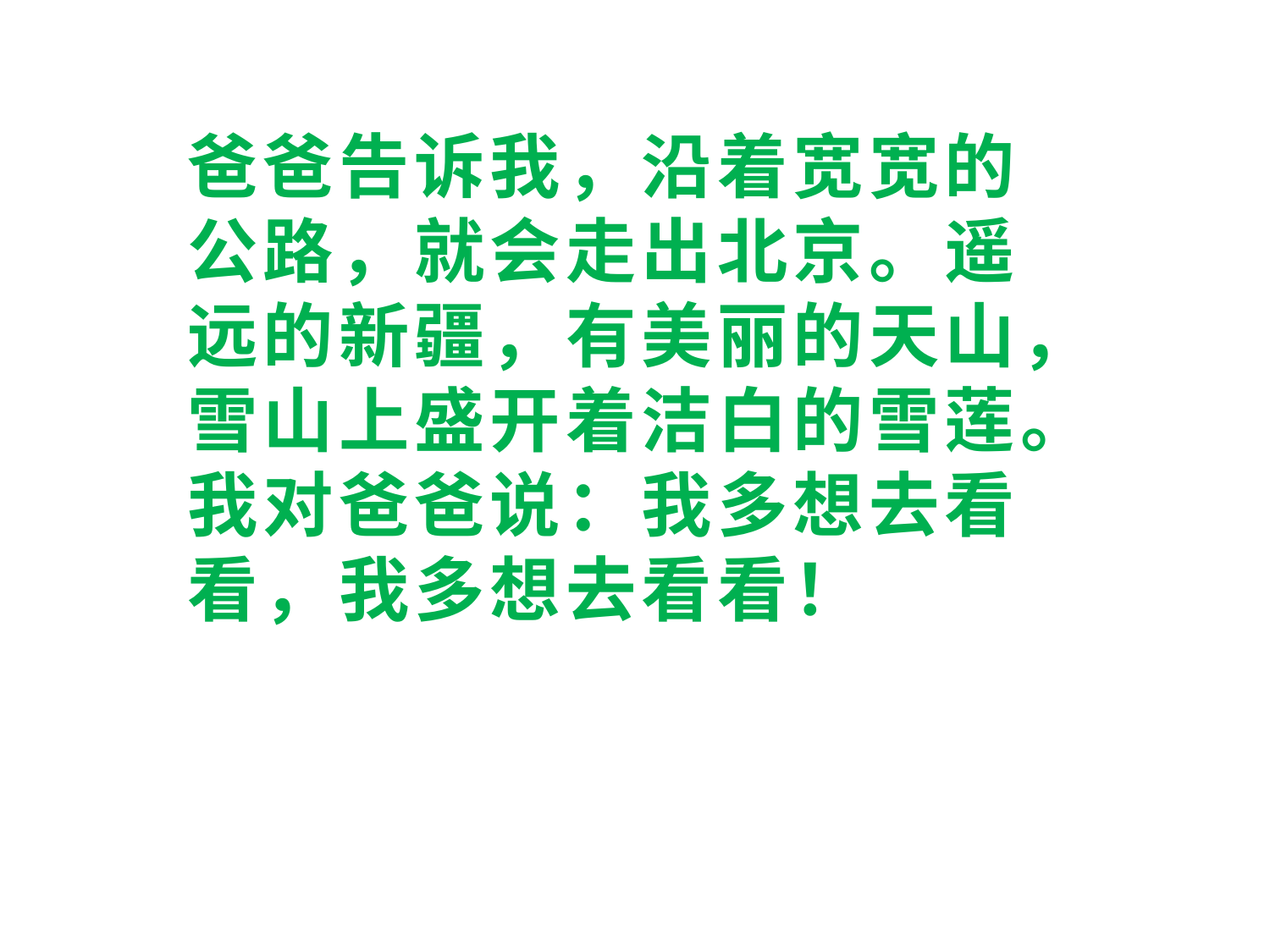

爸爸告诉我，沿着宽宽的公路，就会走出北京。遥远的新疆，有美丽的天山，雪山上盛开着洁白的雪莲。我对爸爸说：我多想去看看，我多想去看看！